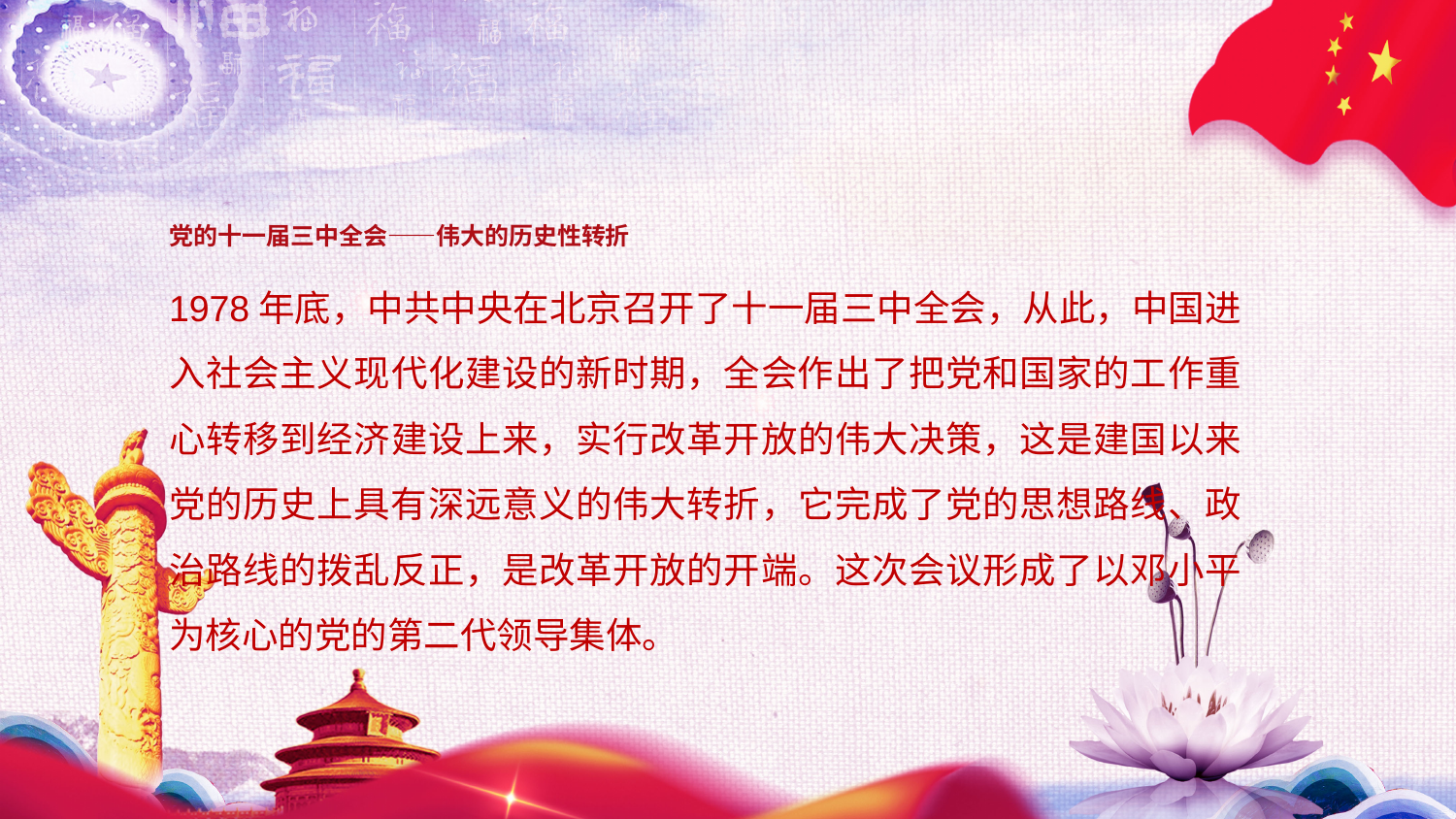

党的十一届三中全会――伟大的历史性转折
1978年底，中共中央在北京召开了十一届三中全会，从此，中国进入社会主义现代化建设的新时期，全会作出了把党和国家的工作重心转移到经济建设上来，实行改革开放的伟大决策，这是建国以来党的历史上具有深远意义的伟大转折，它完成了党的思想路线、政治路线的拨乱反正，是改革开放的开端。这次会议形成了以邓小平为核心的党的第二代领导集体。